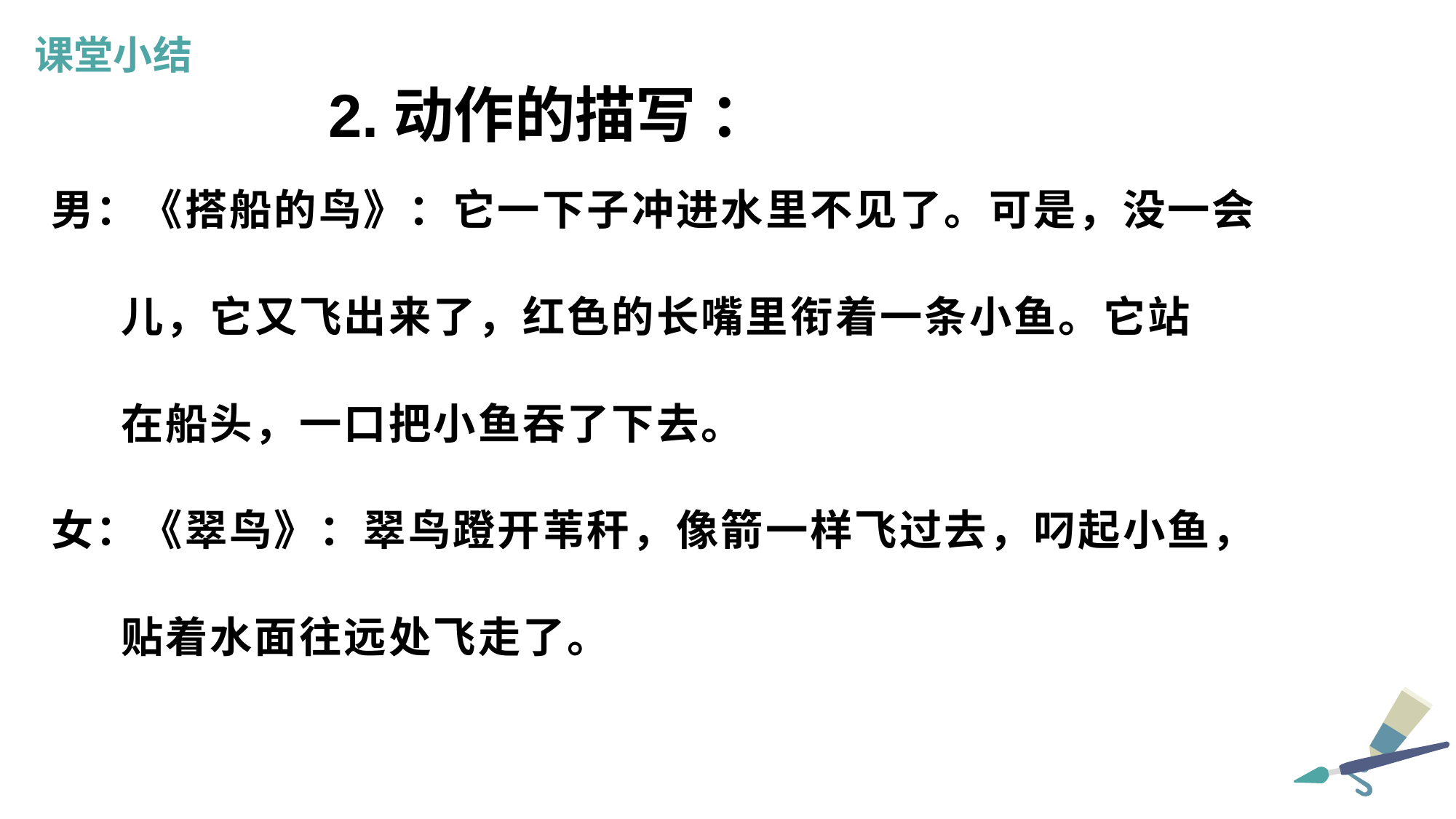

课堂小结
2.动作的描写 ：
男：《搭船的鸟》：它一下子冲进水里不见了。可是，没一会
     儿，它又飞出来了，红色的长嘴里衔着一条小鱼。它站
     在船头，一口把小鱼吞了下去。
女：《翠鸟》：翠鸟蹬开苇秆，像箭一样飞过去，叼起小鱼，
     贴着水面往远处飞走了。